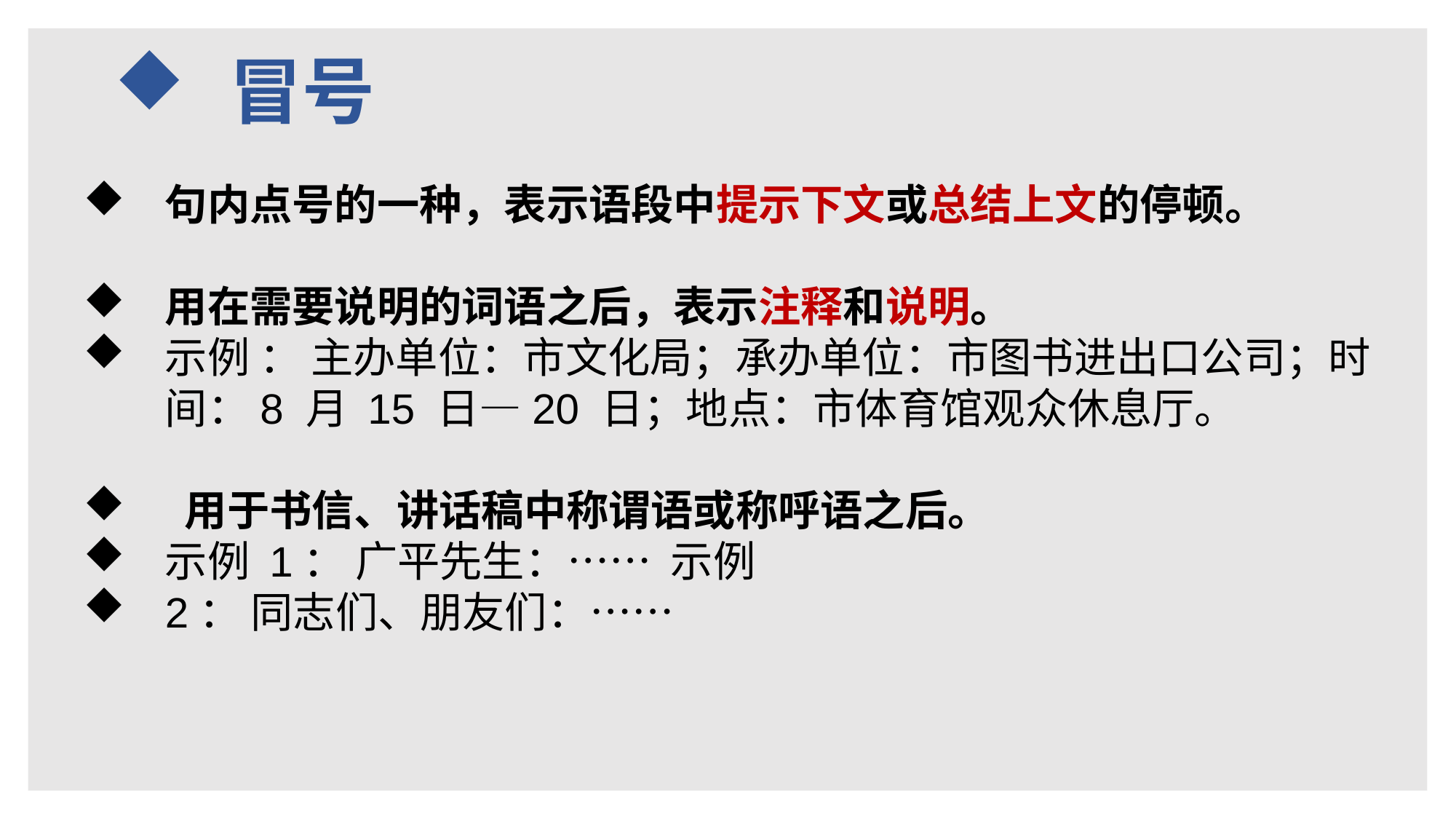

冒号
句内点号的一种，表示语段中提示下文或总结上文的停顿。

用在需要说明的词语之后，表示注释和说明。
示例 ：​ 主办单位：市文化局；承办单位：市图书进出口公司；时间：8 月 15 日―20 日；地点：市体育馆观众休息厅。

 用于书信、讲话稿中称谓语或称呼语之后。
示例 1：​ 广平先生：……  示例
2：​ 同志们、朋友们：……